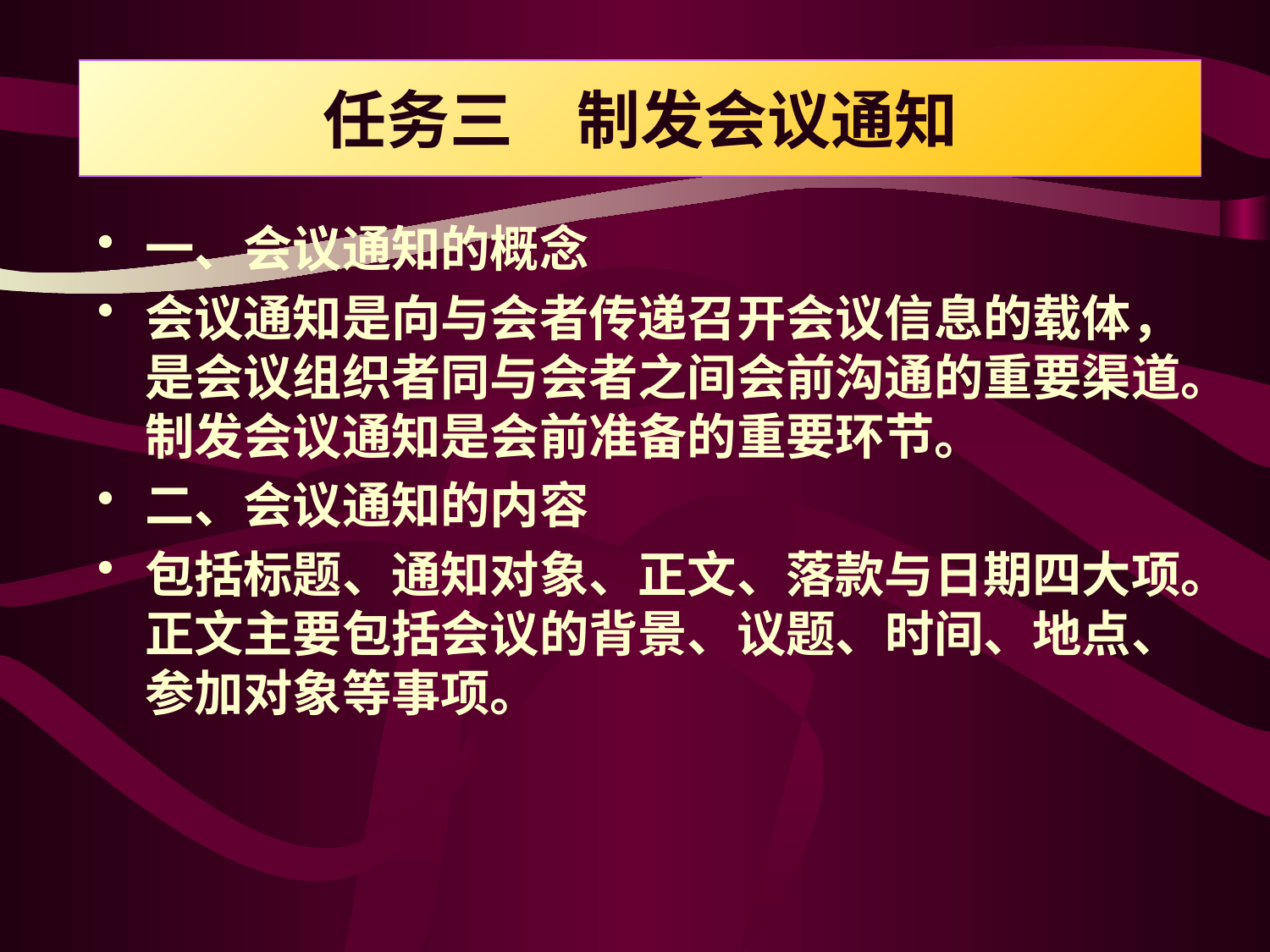

# 任务三　制发会议通知
一、会议通知的概念
会议通知是向与会者传递召开会议信息的载体，是会议组织者同与会者之间会前沟通的重要渠道。制发会议通知是会前准备的重要环节。
二、会议通知的内容
包括标题、通知对象、正文、落款与日期四大项。正文主要包括会议的背景、议题、时间、地点、参加对象等事项。